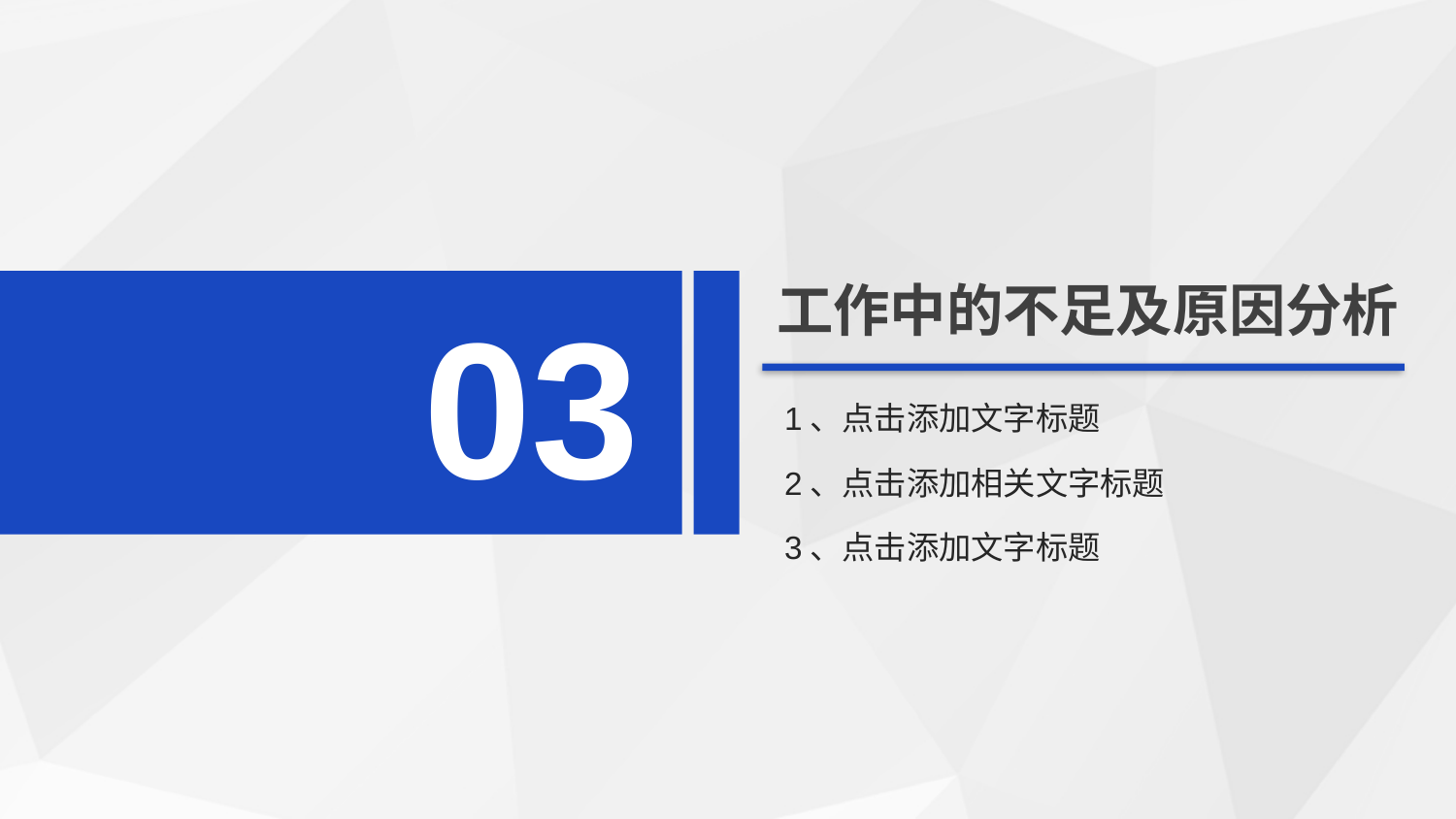

工作中的不足及原因分析
03

1、点击添加文字标题
2、点击添加相关文字标题
3、点击添加文字标题